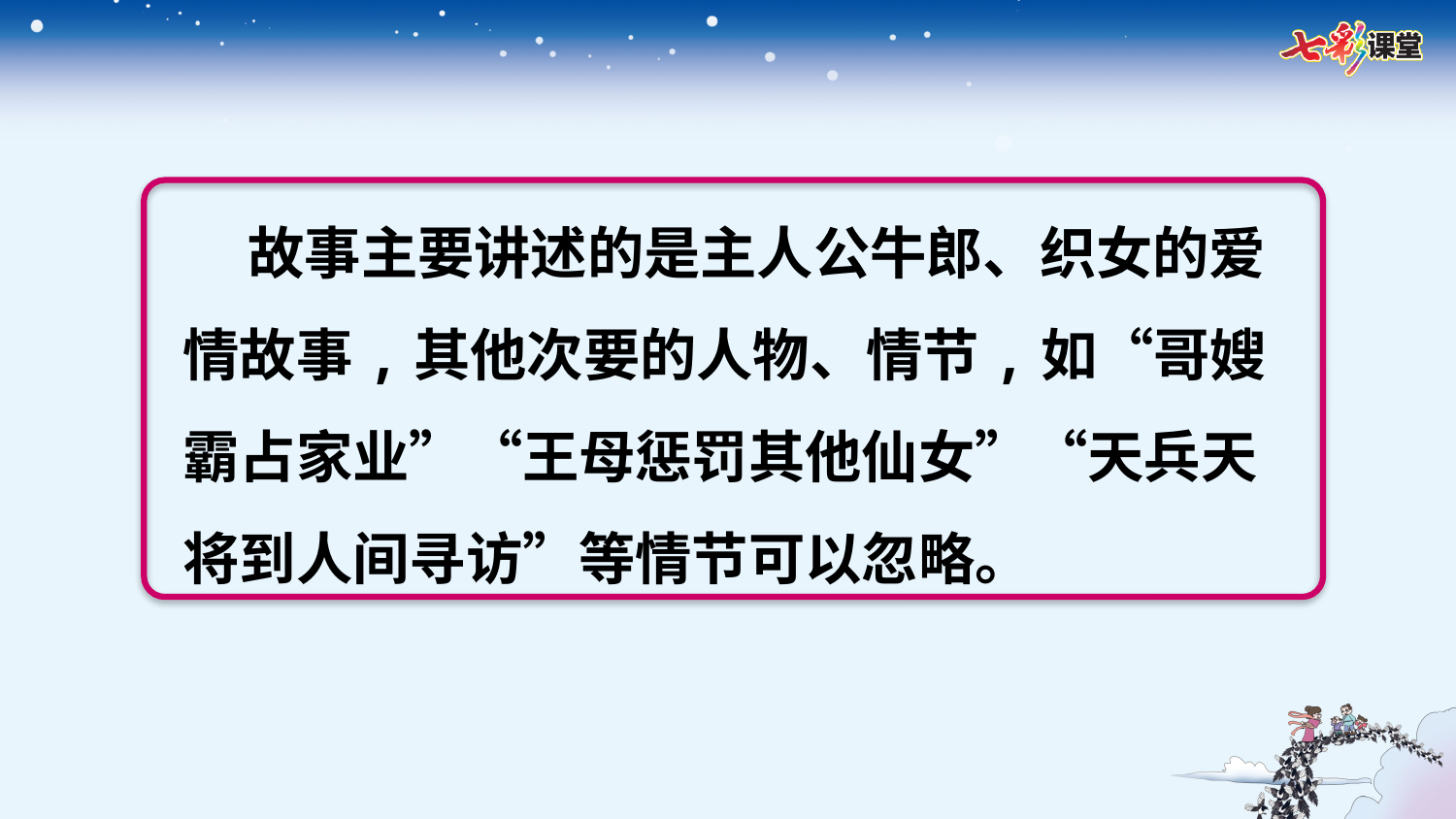

故事主要讲述的是主人公牛郎、织女的爱情故事,其他次要的人物、情节,如“哥嫂霸占家业”“王母惩罚其他仙女”“天兵天将到人间寻访”等情节可以忽略。